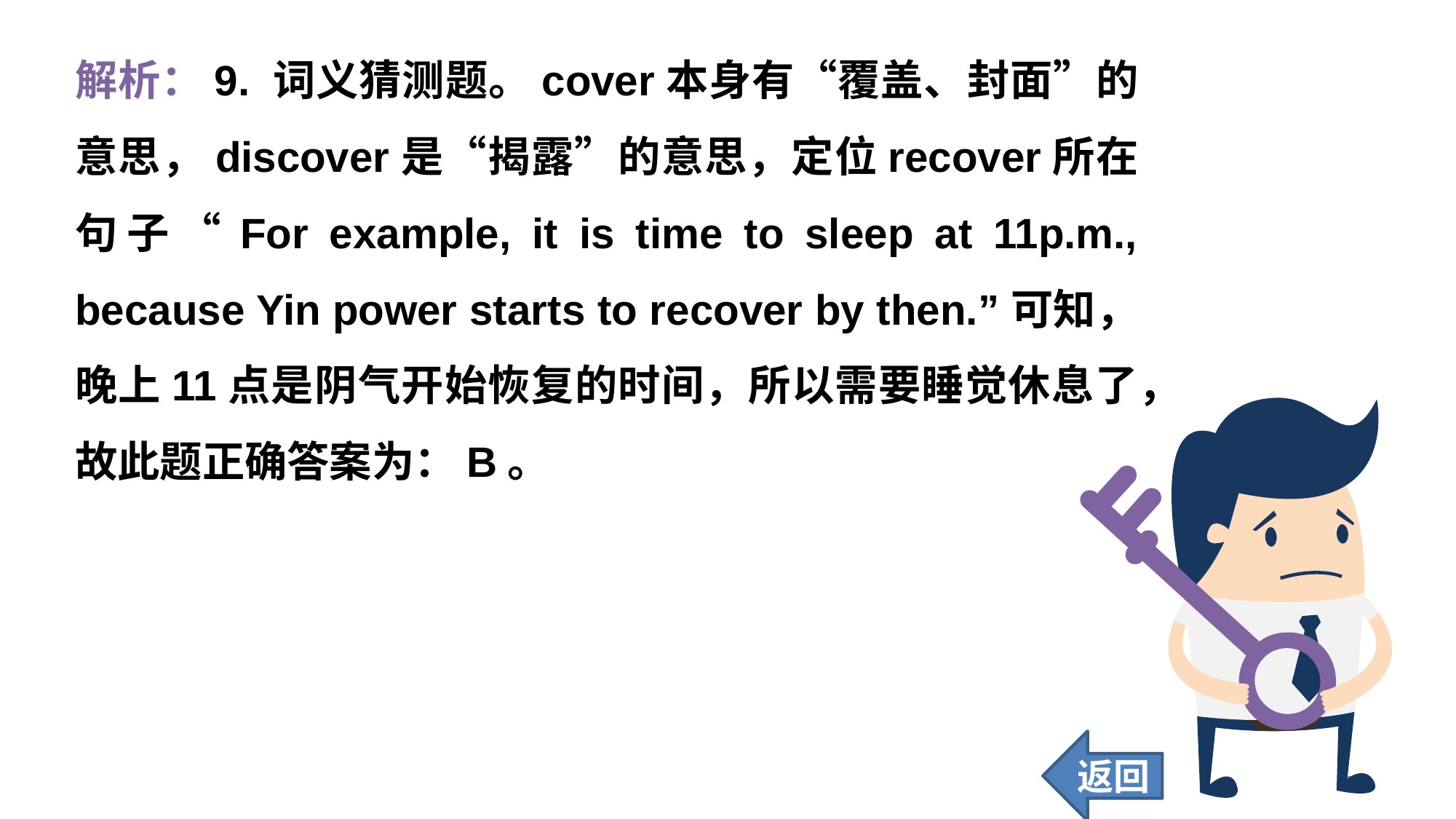

解析：9. 词义猜测题。cover本身有“覆盖、封面”的意思，discover是“揭露”的意思，定位recover所在句子“For example, it is time to sleep at 11p.m., because Yin power starts to recover by then.”可知，晚上11点是阴气开始恢复的时间，所以需要睡觉休息了，故此题正确答案为：B。

返回
304